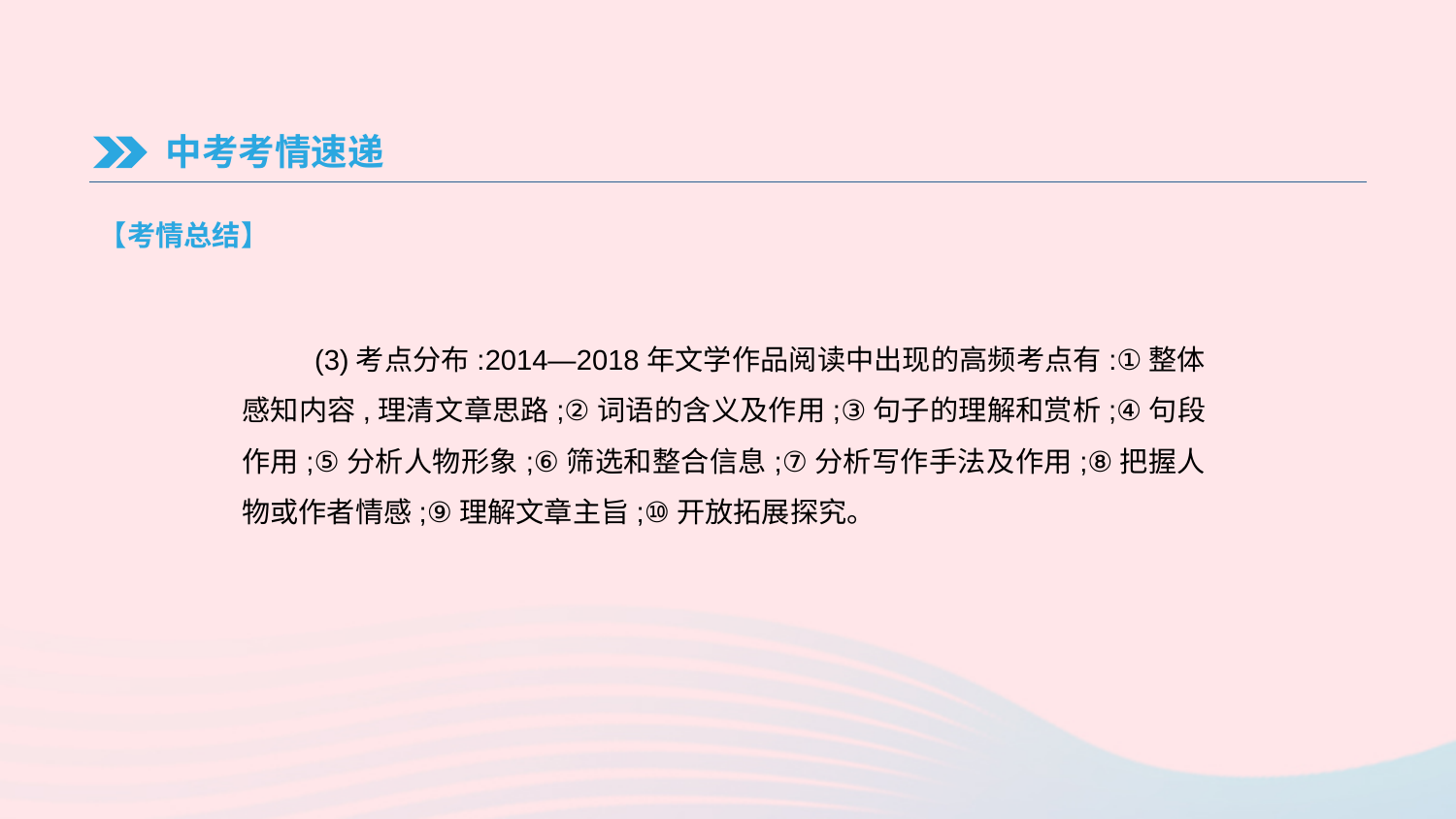

中考考情速递

【考情总结】
(3)考点分布:2014—2018年文学作品阅读中出现的高频考点有:①整体感知内容,理清文章思路;②词语的含义及作用;③句子的理解和赏析;④句段作用;⑤分析人物形象;⑥筛选和整合信息;⑦分析写作手法及作用;⑧把握人物或作者情感;⑨理解文章主旨;⑩开放拓展探究。